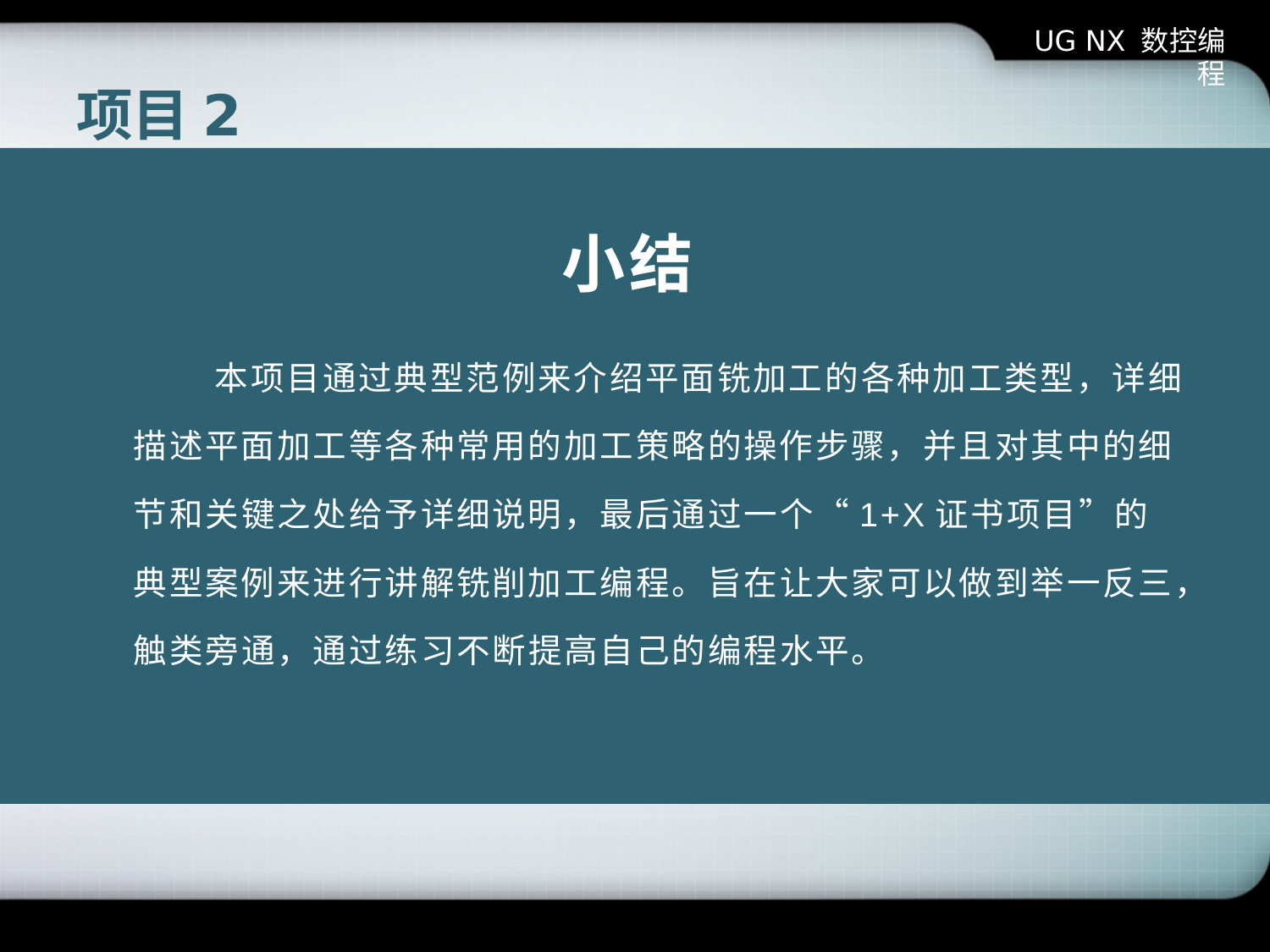

UG NX 数控编程
# 项目2

小结
 本项目通过典型范例来介绍平面铣加工的各种加工类型，详细描述平面加工等各种常用的加工策略的操作步骤，并且对其中的细节和关键之处给予详细说明，最后通过一个“1+X证书项目”的典型案例来进行讲解铣削加工编程。旨在让大家可以做到举一反三，触类旁通，通过练习不断提高自己的编程水平。